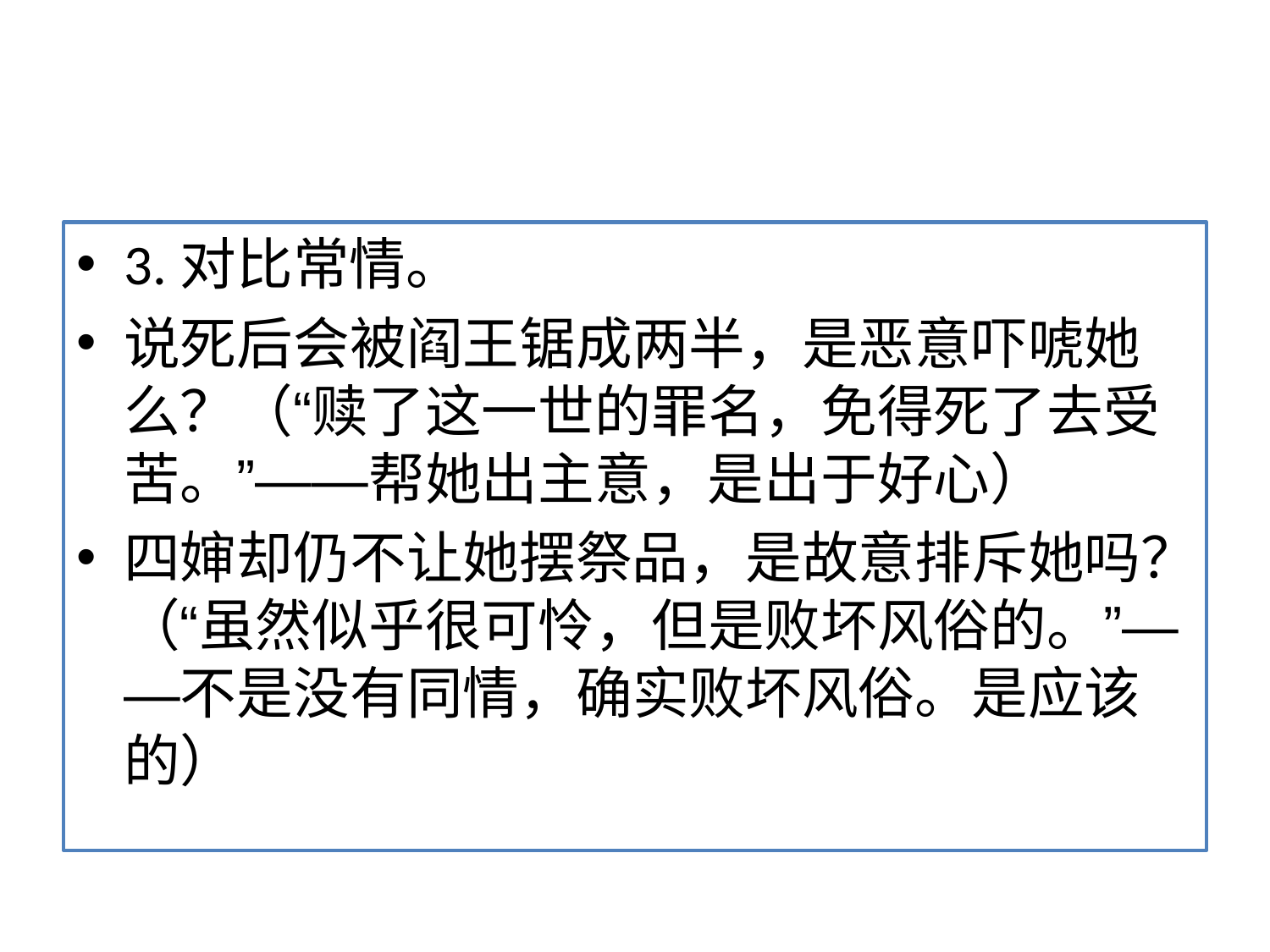

#
3.对比常情。
说死后会被阎王锯成两半，是恶意吓唬她么？（“赎了这一世的罪名，免得死了去受苦。”——帮她出主意，是出于好心）
四婶却仍不让她摆祭品，是故意排斥她吗？（“虽然似乎很可怜，但是败坏风俗的。”——不是没有同情，确实败坏风俗。是应该的）